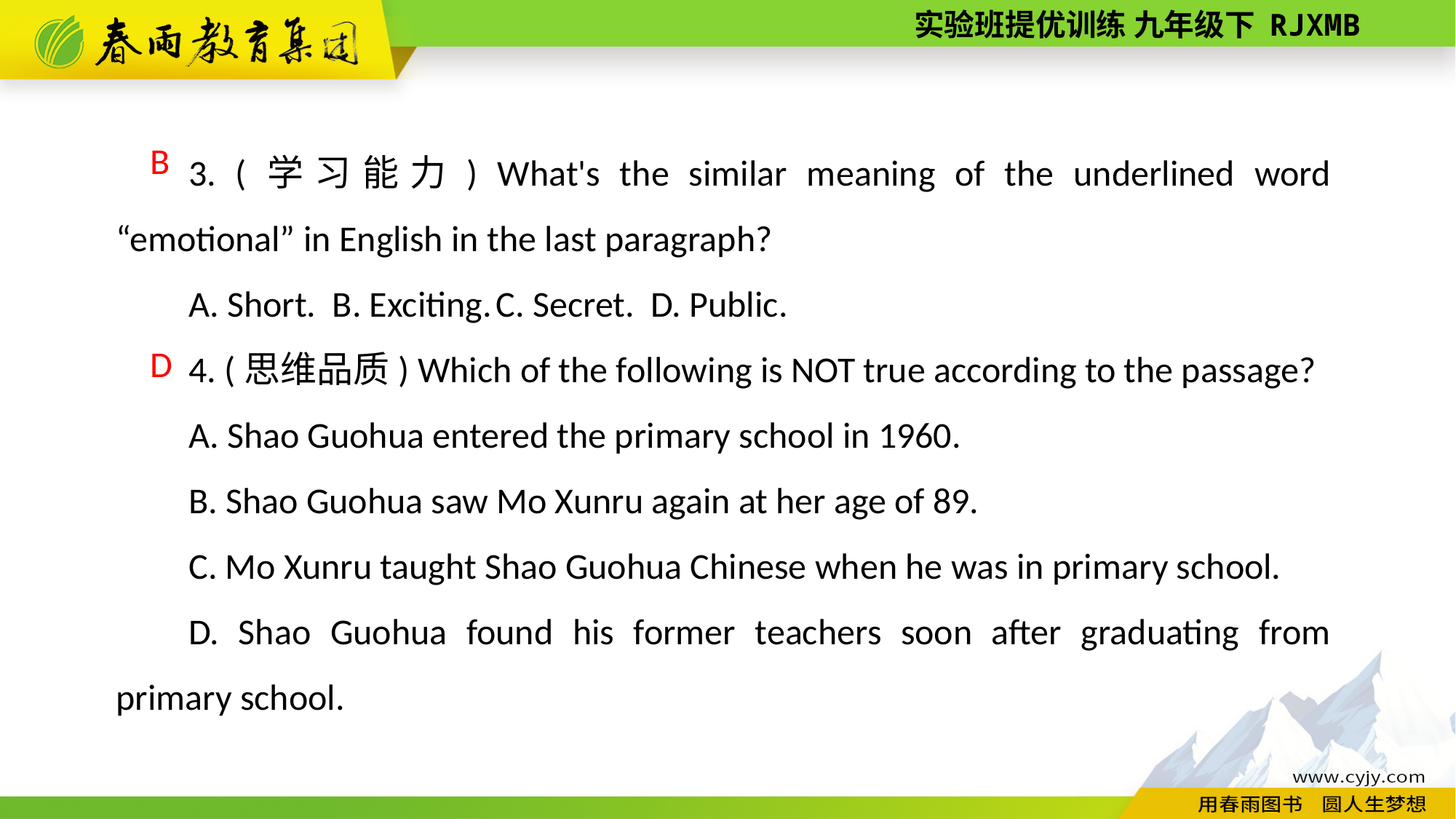

3. (学习能力) What's the similar meaning of the underlined word “emotional” in English in the last paragraph?
A. Short.  B. Exciting. C. Secret.  D. Public.
4. (思维品质) Which of the following is NOT true according to the passage?
A. Shao Guohua entered the primary school in 1960.
B. Shao Guohua saw Mo Xunru again at her age of 89.
C. Mo Xunru taught Shao Guohua Chinese when he was in primary school.
D. Shao Guohua found his former teachers soon after graduating from primary school.
B
D